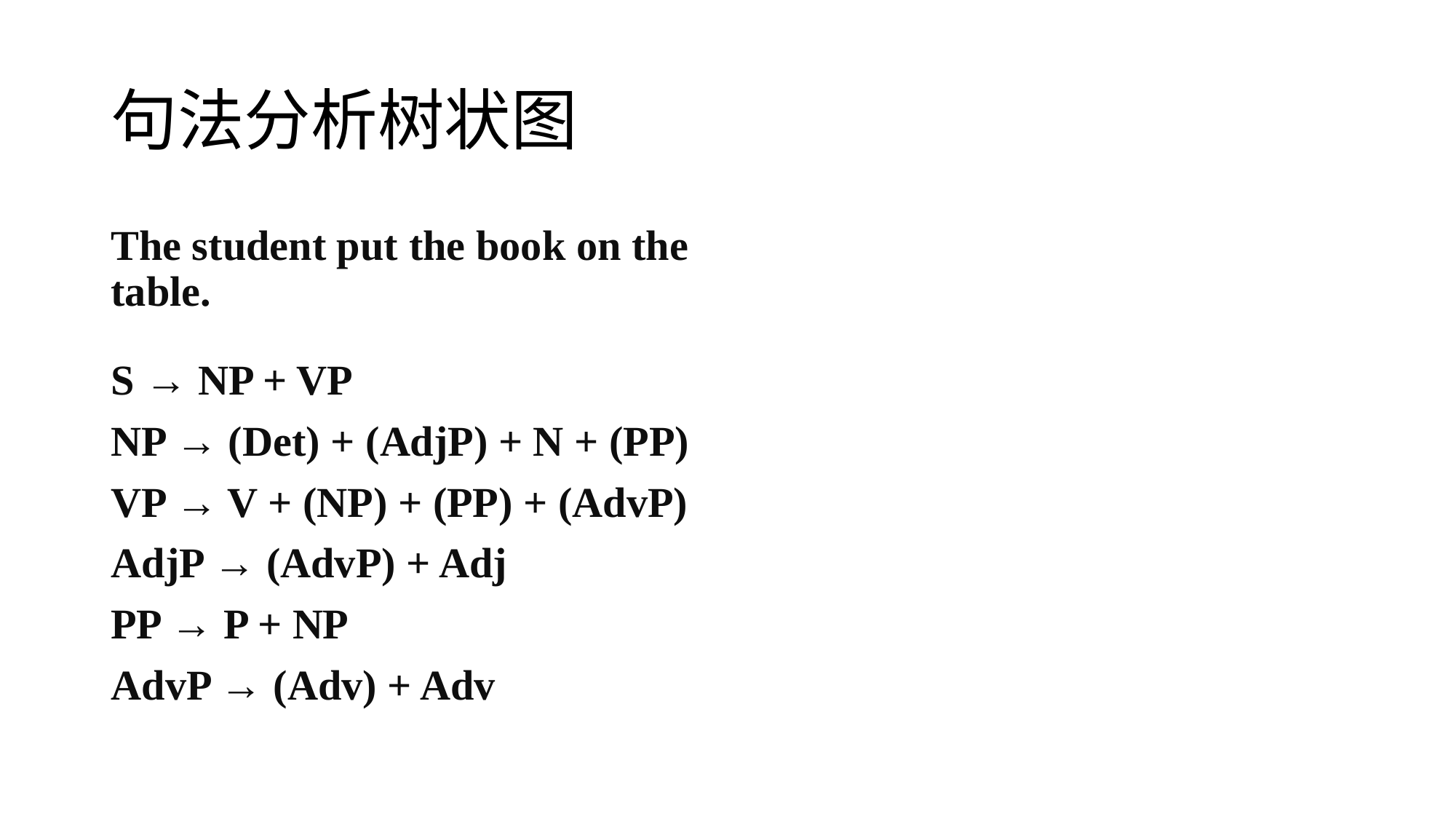

# 句法分析树状图
The student put the book on the table.
S → NP + VP
NP → (Det) + (AdjP) + N + (PP)
VP → V + (NP) + (PP) + (AdvP)
AdjP → (AdvP) + Adj
PP → P + NP
AdvP → (Adv) + Adv